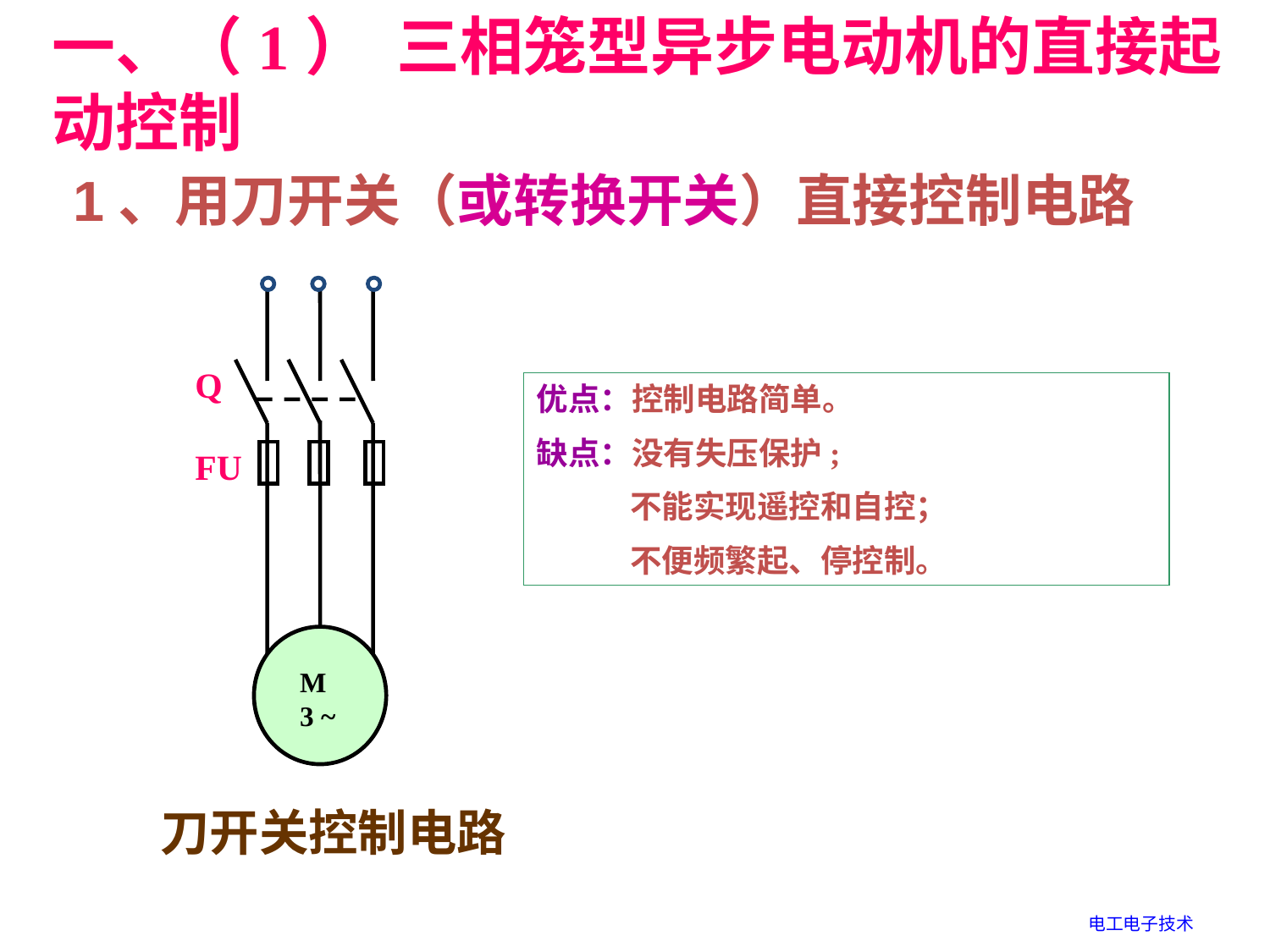

一、（1）  三相笼型异步电动机的直接起动控制
 1、用刀开关（或转换开关）直接控制电路

Q

   FU

M
3 ~
优点：控制电路简单。
缺点：没有失压保护;
            不能实现遥控和自控；
            不便频繁起、停控制。
刀开关控制电路
电工电子技术